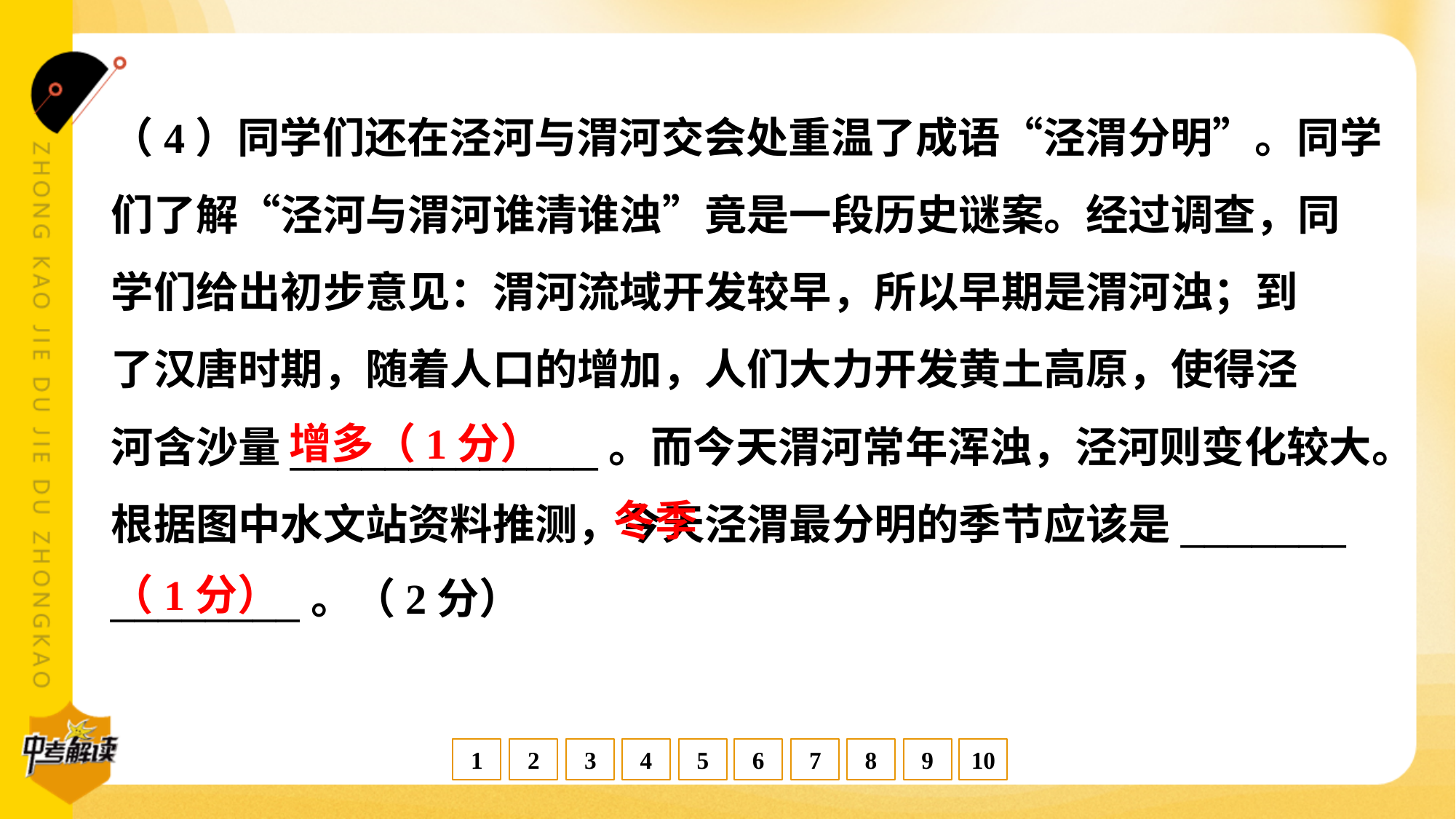

（4）同学们还在泾河与渭河交会处重温了成语“泾渭分明”。同学
们了解“泾河与渭河谁清谁浊”竟是一段历史谜案。经过调查，同
学们给出初步意见：渭河流域开发较早，所以早期是渭河浊；到
了汉唐时期，随着人口的增加，人们大力开发黄土高原，使得泾
河含沙量_____________。而今天渭河常年浑浊，泾河则变化较大。
根据图中水文站资料推测，今天泾渭最分明的季节应该是_______
________。（2分）
增多（1分）
                                                   冬季
（1分）